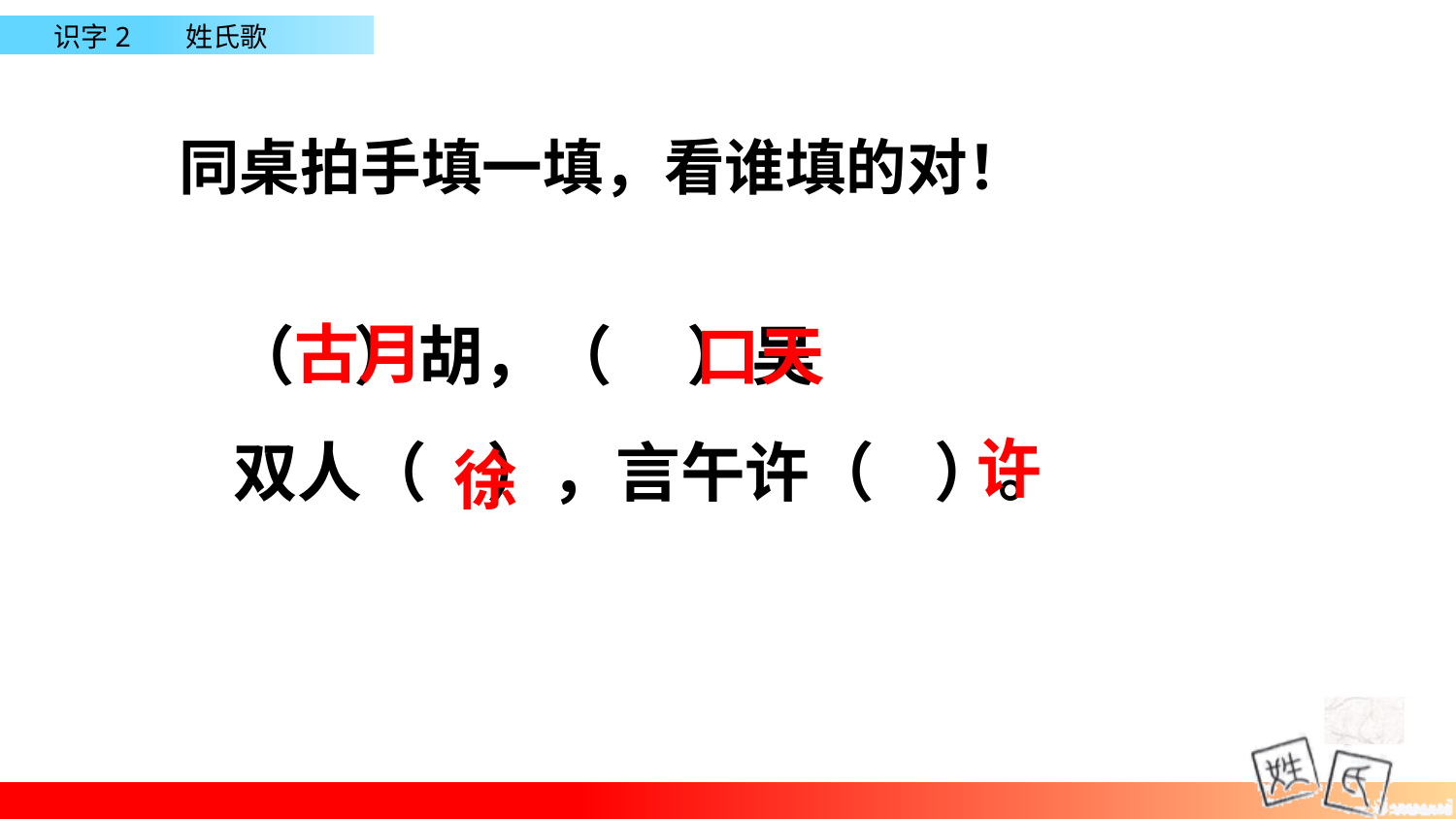

同桌拍手填一填，看谁填的对！
古月
（    ）胡，（     ）吴
口天
许
双人（    ），言午许（    ）。
徐